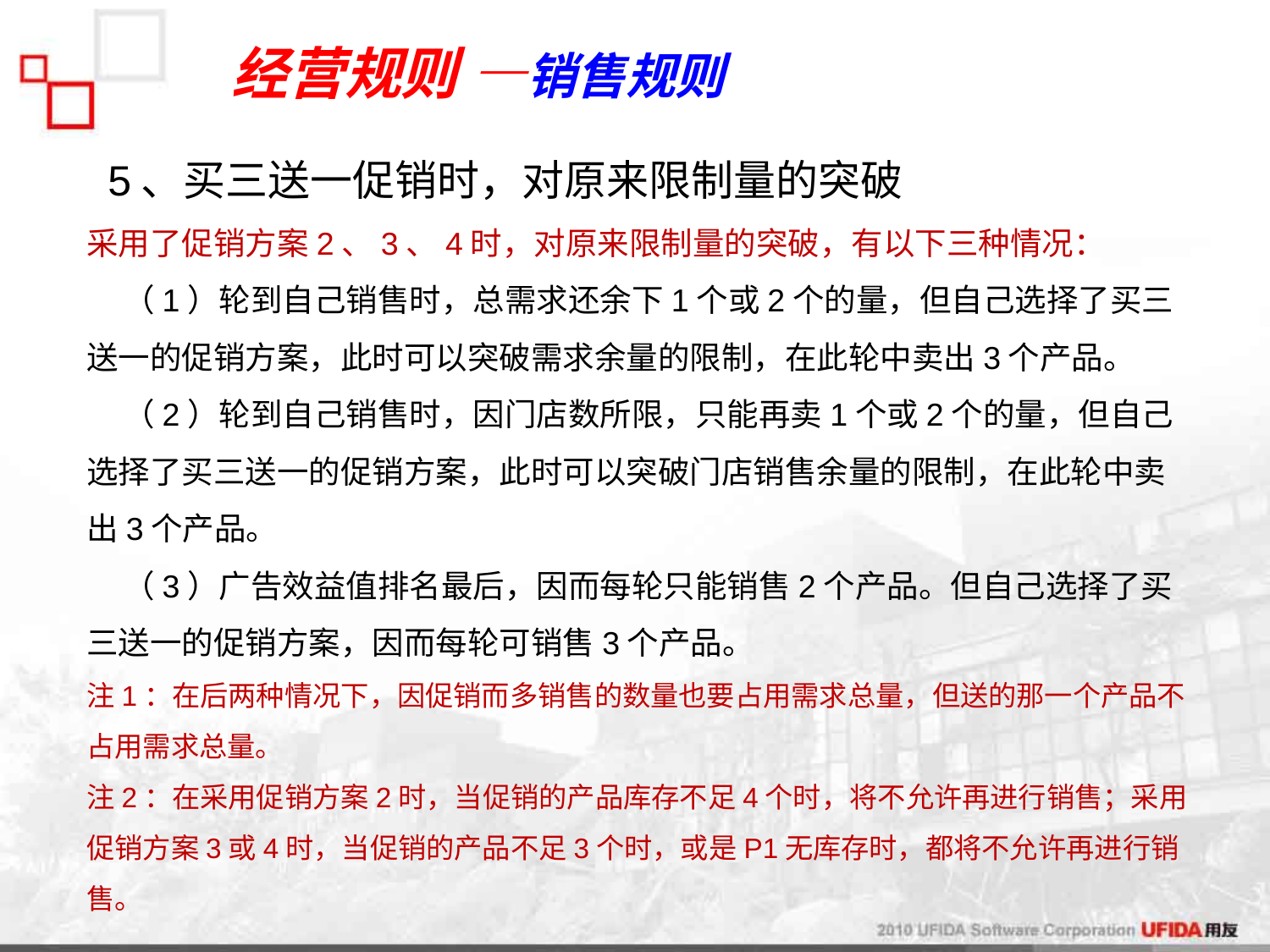

经营规则 —销售规则
5、买三送一促销时，对原来限制量的突破
采用了促销方案2、3、4时，对原来限制量的突破，有以下三种情况：
    （1）轮到自己销售时，总需求还余下1个或2个的量，但自己选择了买三送一的促销方案，此时可以突破需求余量的限制，在此轮中卖出3个产品。
    （2）轮到自己销售时，因门店数所限，只能再卖1个或2个的量，但自己选择了买三送一的促销方案，此时可以突破门店销售余量的限制，在此轮中卖出3个产品。
    （3）广告效益值排名最后，因而每轮只能销售2个产品。但自己选择了买三送一的促销方案，因而每轮可销售3个产品。
注1：在后两种情况下，因促销而多销售的数量也要占用需求总量，但送的那一个产品不占用需求总量。
注2：在采用促销方案2时，当促销的产品库存不足4个时，将不允许再进行销售；采用促销方案3或4时，当促销的产品不足3个时，或是P1无库存时，都将不允许再进行销售。